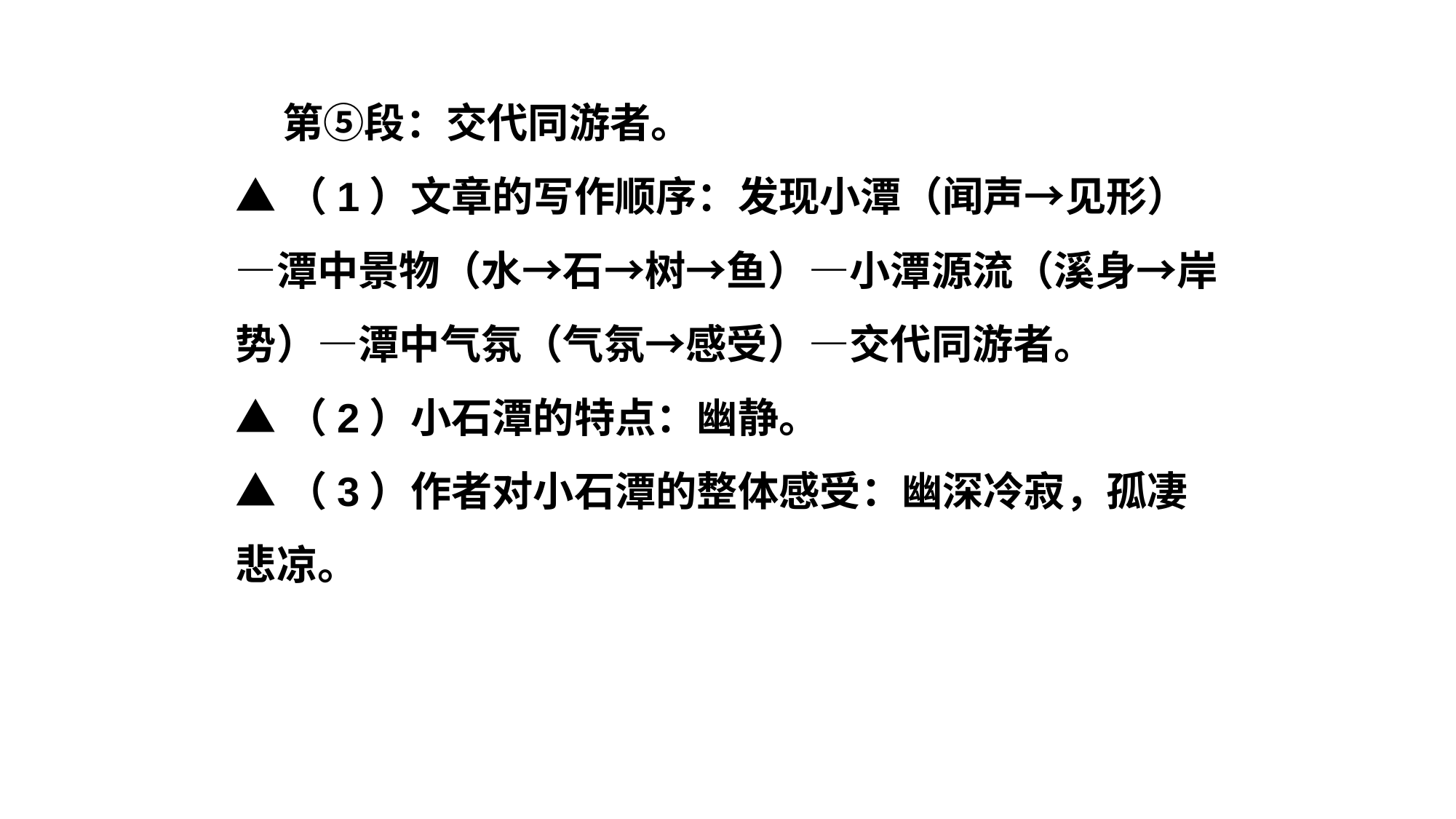

第⑤段：交代同游者。
▲（1）文章的写作顺序：发现小潭（闻声→见形）—潭中景物（水→石→树→鱼）—小潭源流（溪身→岸势）—潭中气氛（气氛→感受）—交代同游者。
▲（2）小石潭的特点：幽静。
▲（3）作者对小石潭的整体感受：幽深冷寂，孤凄悲凉。